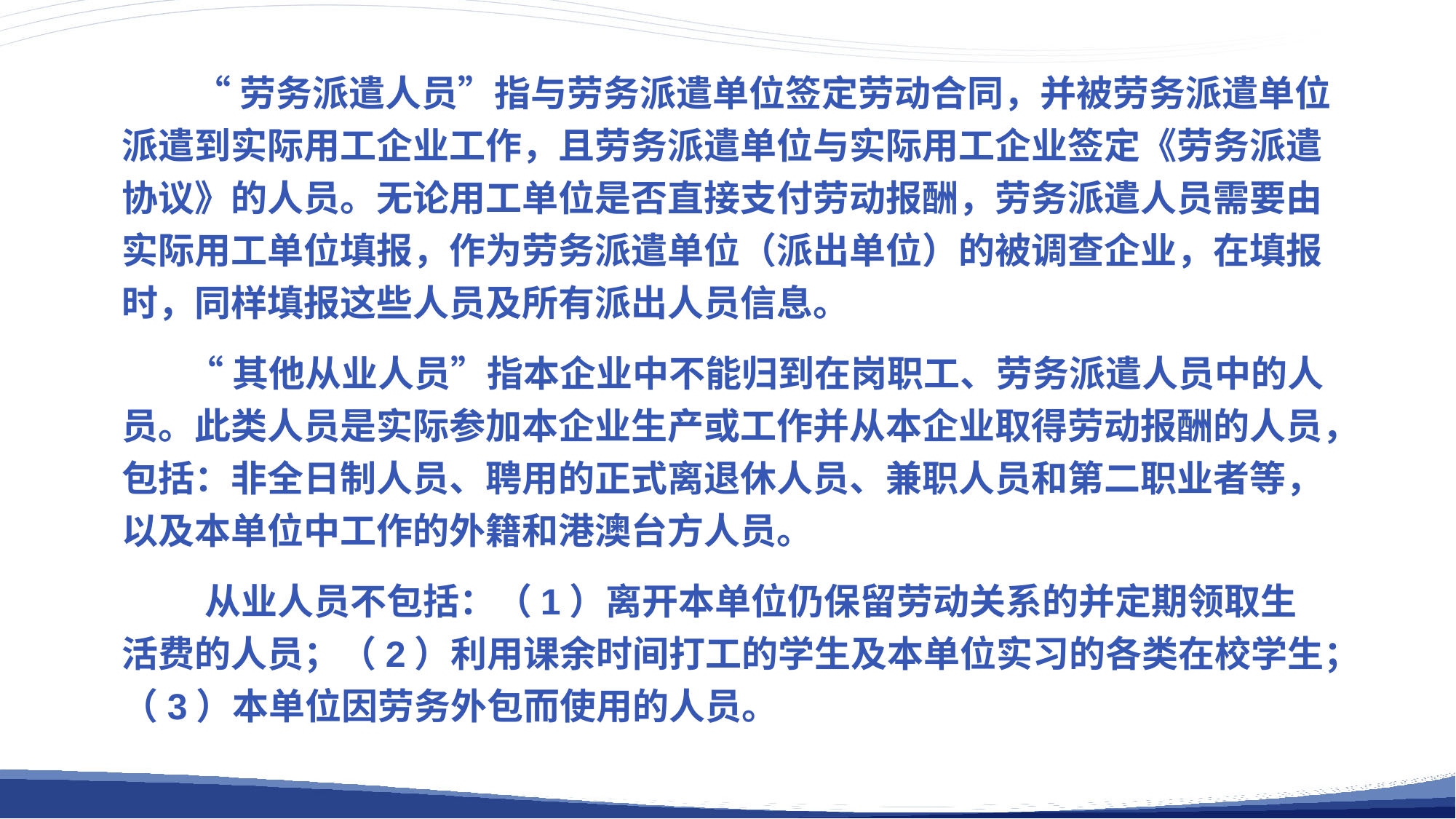

“劳务派遣人员”指与劳务派遣单位签定劳动合同，并被劳务派遣单位派遣到实际用工企业工作，且劳务派遣单位与实际用工企业签定《劳务派遣协议》的人员。无论用工单位是否直接支付劳动报酬，劳务派遣人员需要由实际用工单位填报，作为劳务派遣单位（派出单位）的被调查企业，在填报时，同样填报这些人员及所有派出人员信息。
        “其他从业人员”指本企业中不能归到在岗职工、劳务派遣人员中的人员。此类人员是实际参加本企业生产或工作并从本企业取得劳动报酬的人员，包括：非全日制人员、聘用的正式离退休人员、兼职人员和第二职业者等，以及本单位中工作的外籍和港澳台方人员。
         从业人员不包括：（1）离开本单位仍保留劳动关系的并定期领取生活费的人员；（2）利用课余时间打工的学生及本单位实习的各类在校学生；（3）本单位因劳务外包而使用的人员。